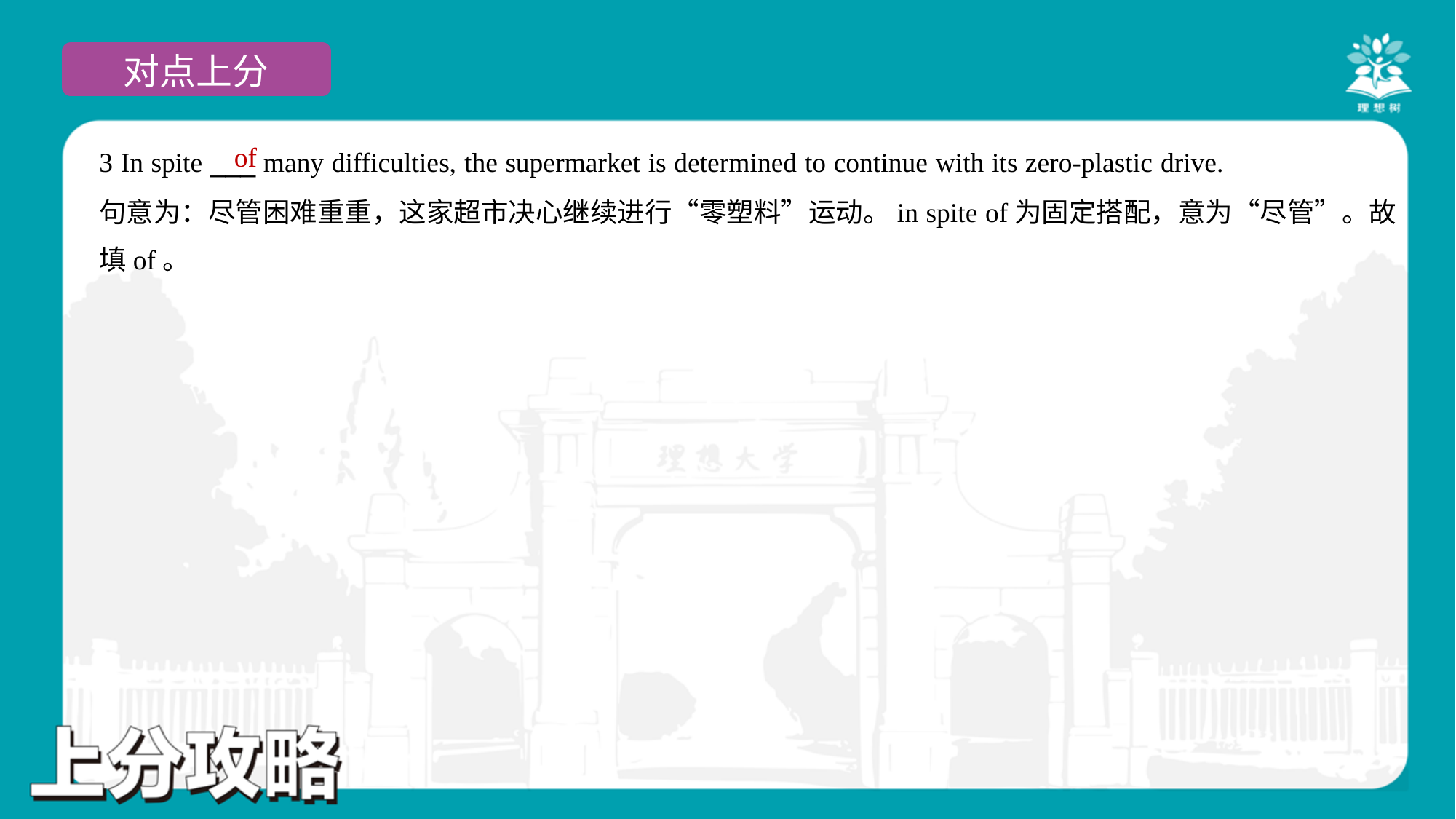

of
3 In spite ___ many difficulties, the supermarket is determined to continue with its zero-plastic drive.
句意为：尽管困难重重，这家超市决心继续进行“零塑料”运动。in spite of为固定搭配，意为“尽管”。故
填of。